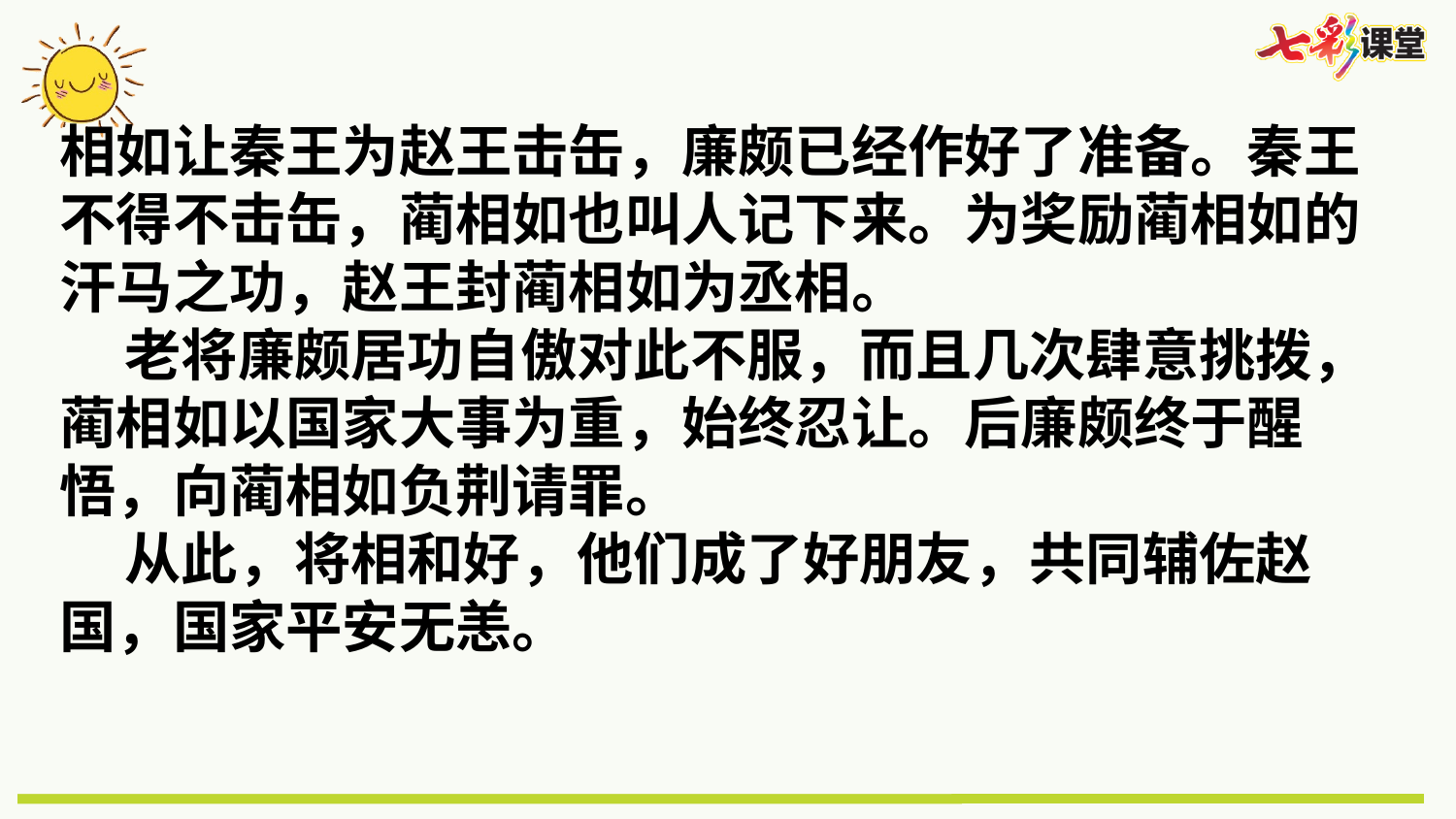

相如让秦王为赵王击缶，廉颇已经作好了准备。秦王不得不击缶，蔺相如也叫人记下来。为奖励蔺相如的汗马之功，赵王封蔺相如为丞相。
    老将廉颇居功自傲对此不服，而且几次肆意挑拨， 蔺相如以国家大事为重，始终忍让。后廉颇终于醒悟，向蔺相如负荆请罪。
    从此，将相和好，他们成了好朋友，共同辅佐赵国，国家平安无恙。